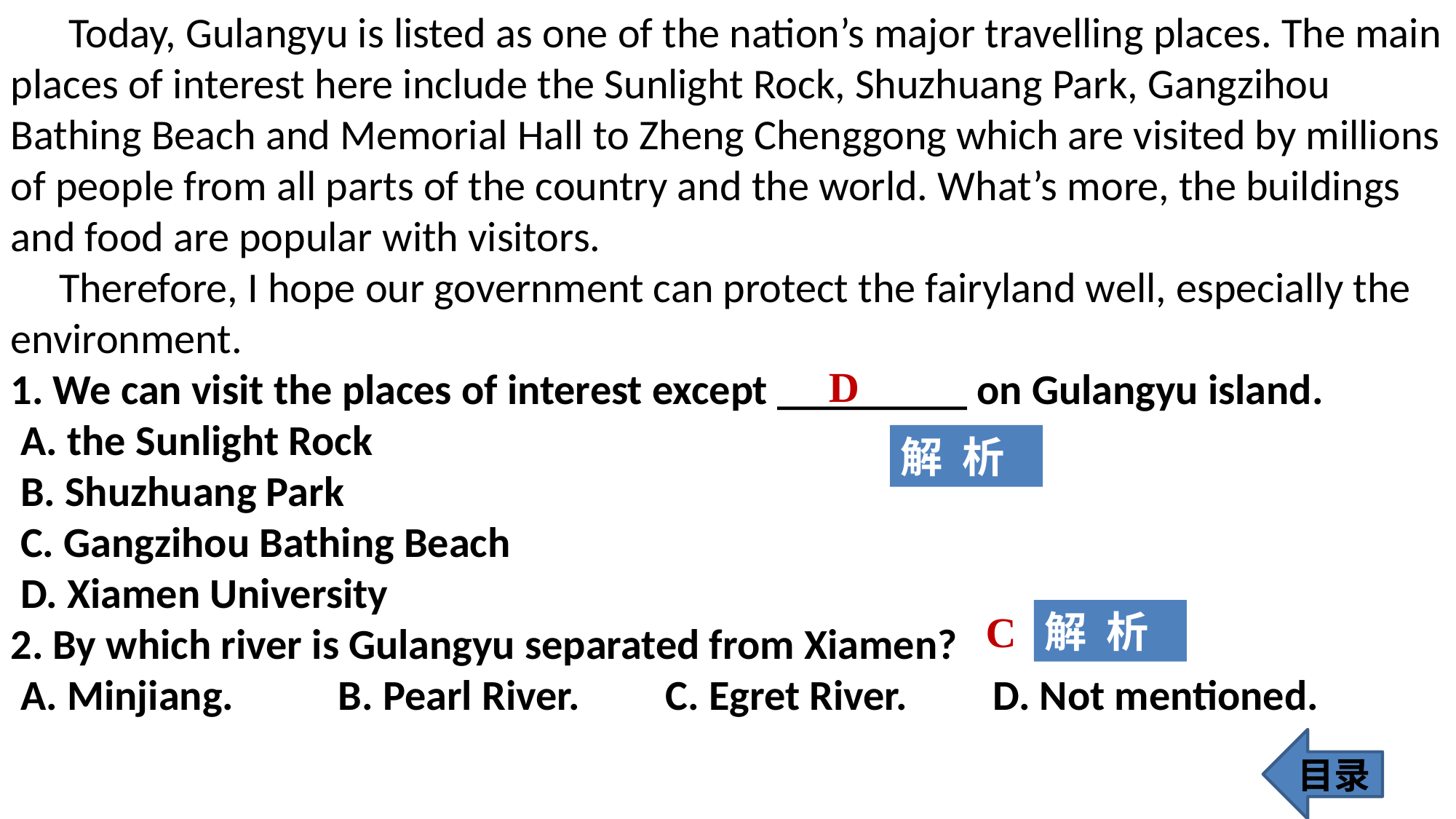

Today, Gulangyu is listed as one of the nation’s major travelling places. The main places of interest here include the Sunlight Rock, Shuzhuang Park, Gangzihou Bathing Beach and Memorial Hall to Zheng Chenggong which are visited by millions of people from all parts of the country and the world. What’s more, the buildings and food are popular with visitors.
     Therefore, I hope our government can protect the fairyland well, especially the environment.
1. We can visit the places of interest except _________ on Gulangyu island.
 A. the Sunlight Rock
 B. Shuzhuang Park
 C. Gangzihou Bathing Beach
 D. Xiamen University
2. By which river is Gulangyu separated from Xiamen?
 A. Minjiang. 	B. Pearl River. 	C. Egret River. 	D. Not mentioned.
D
解  析
C
解  析
目录
290